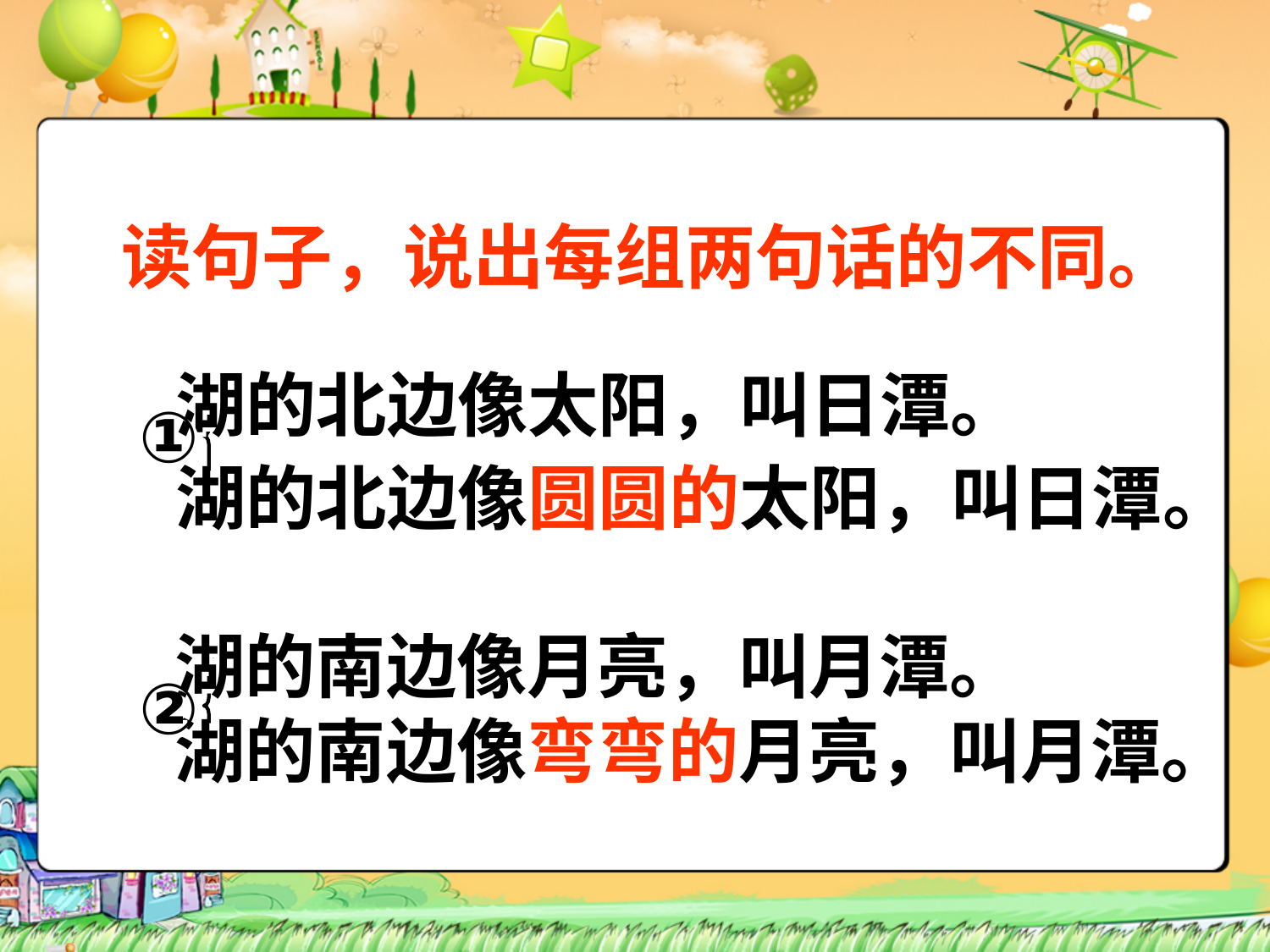

读句子，说出每组两句话的不同。
湖的北边像太阳，叫日潭。
湖的北边像圆圆的太阳，叫日潭。
①

湖的南边像月亮，叫月潭。
湖的南边像弯弯的月亮，叫月潭。
②